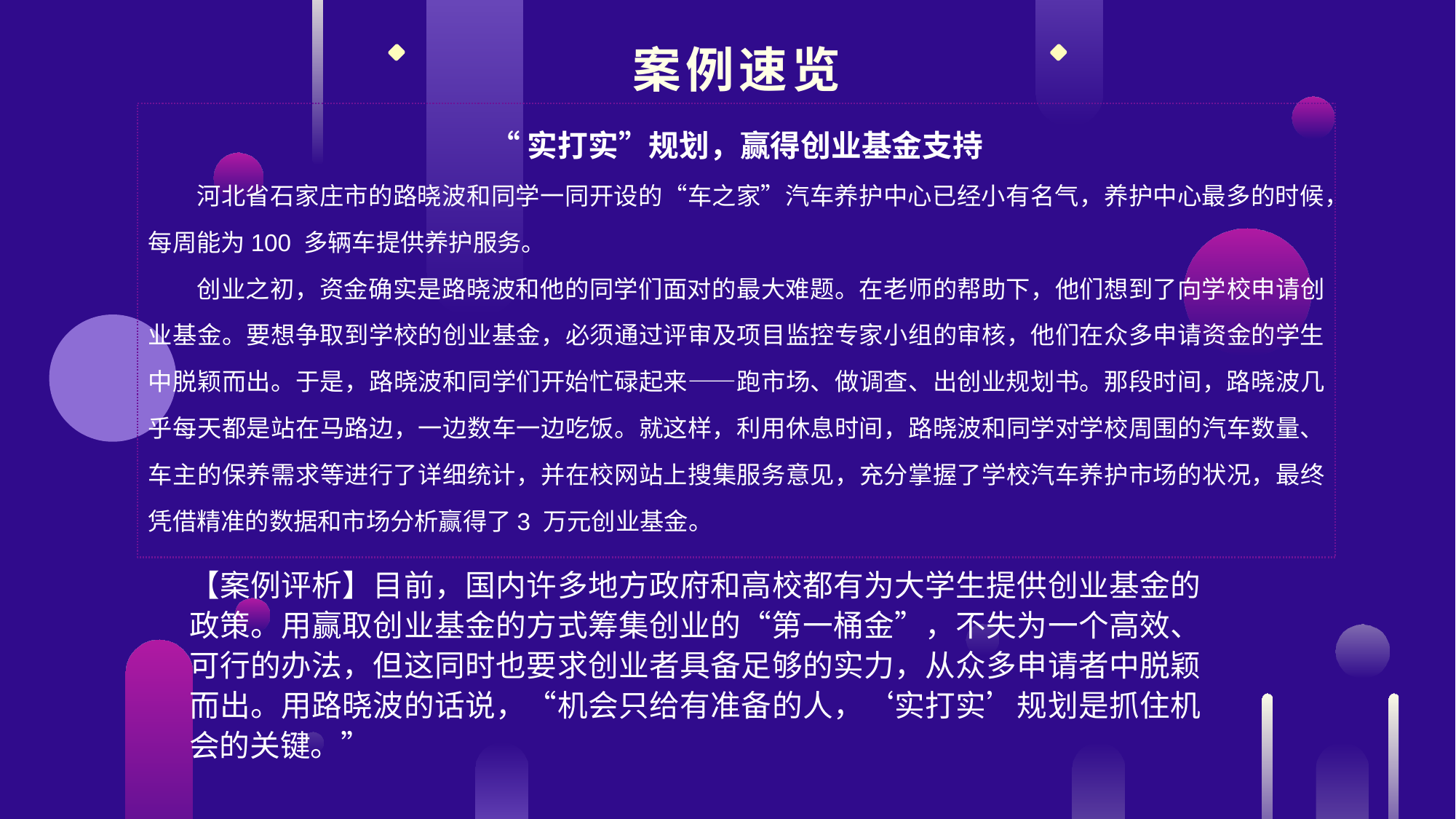

案例速览

“实打实”规划，赢得创业基金支持
河北省石家庄市的路晓波和同学一同开设的“车之家”汽车养护中心已经小有名气，养护中心最多的时候，每周能为100 多辆车提供养护服务。
创业之初，资金确实是路晓波和他的同学们面对的最大难题。在老师的帮助下，他们想到了向学校申请创业基金。要想争取到学校的创业基金，必须通过评审及项目监控专家小组的审核，他们在众多申请资金的学生中脱颖而出。于是，路晓波和同学们开始忙碌起来——跑市场、做调查、出创业规划书。那段时间，路晓波几乎每天都是站在马路边，一边数车一边吃饭。就这样，利用休息时间，路晓波和同学对学校周围的汽车数量、车主的保养需求等进行了详细统计，并在校网站上搜集服务意见，充分掌握了学校汽车养护市场的状况，最终凭借精准的数据和市场分析赢得了3 万元创业基金。

【案例评析】目前，国内许多地方政府和高校都有为大学生提供创业基金的政策。用赢取创业基金的方式筹集创业的“第一桶金”，不失为一个高效、可行的办法，但这同时也要求创业者具备足够的实力，从众多申请者中脱颖而出。用路晓波的话说，“机会只给有准备的人，‘实打实’规划是抓住机会的关键。”